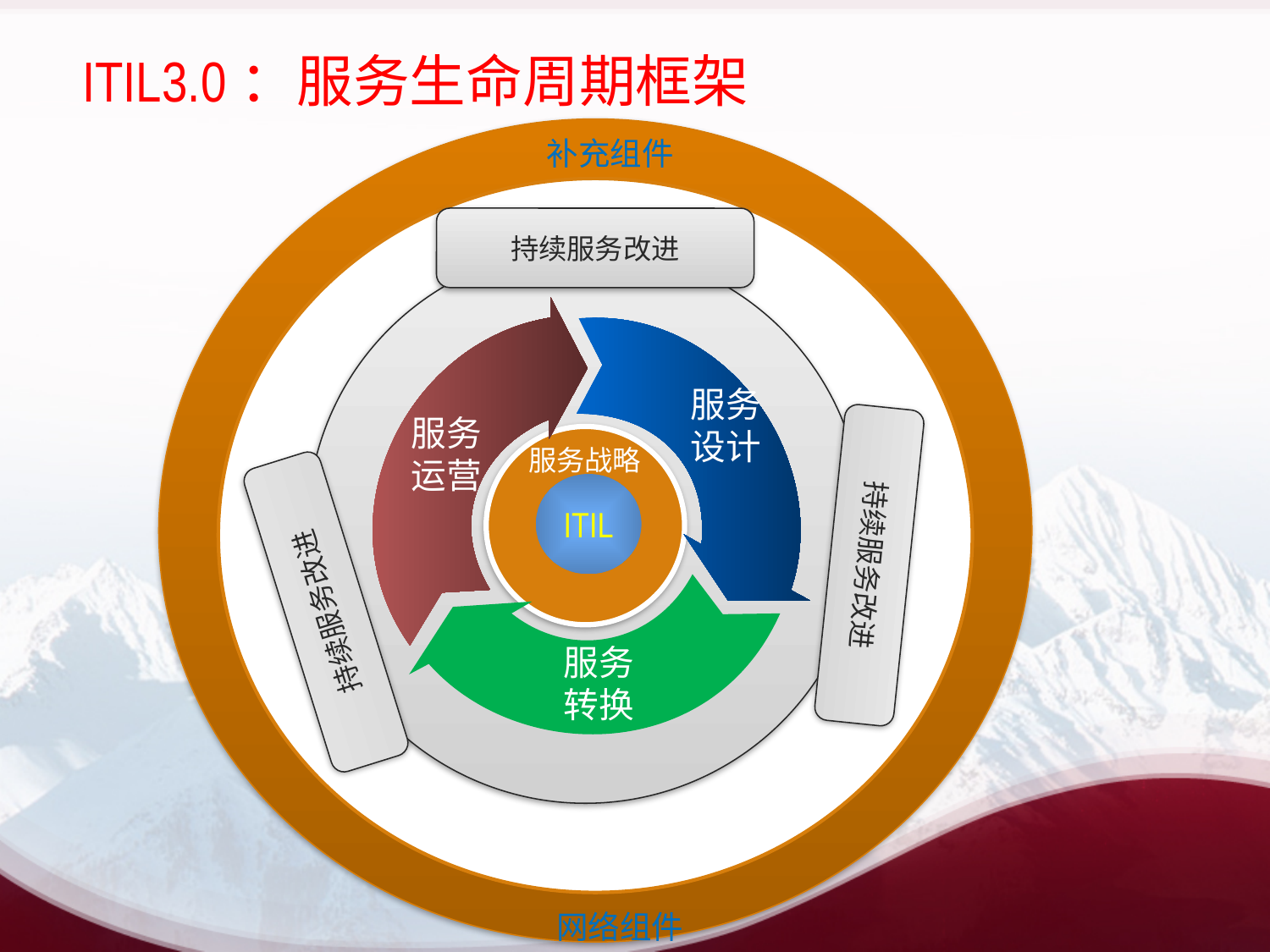

# ITIL3.0：服务生命周期框架

补充组件

持续服务改进

服务运营

服务设计

服务转换

服务战略
ITIL
持续服务改进
持续服务改进
网络组件